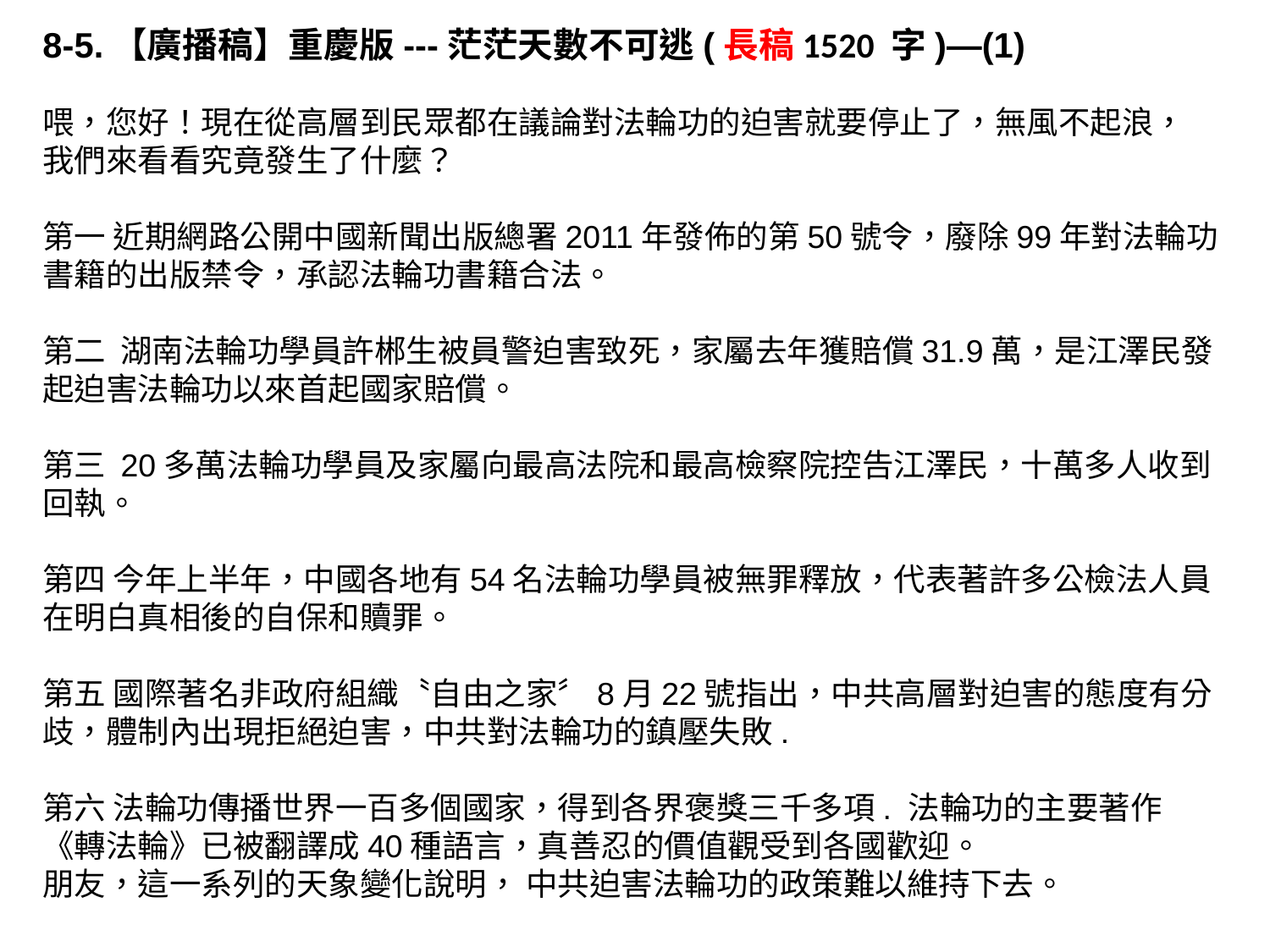

8-5.【廣播稿】重慶版---茫茫天數不可逃(長稿1520 字)—(1)

喂，您好！現在從高層到民眾都在議論對法輪功的迫害就要停止了，無風不起浪，
我們來看看究竟發生了什麼？

第一 近期網路公開中國新聞出版總署2011年發佈的第50號令，廢除99年對法輪功書籍的出版禁令，承認法輪功書籍合法。

第二  湖南法輪功學員許郴生被員警迫害致死，家屬去年獲賠償31.9萬，是江澤民發起迫害法輪功以來首起國家賠償。

第三 20多萬法輪功學員及家屬向最高法院和最高檢察院控告江澤民，十萬多人收到回執。

第四 今年上半年，中國各地有54名法輪功學員被無罪釋放，代表著許多公檢法人員在明白真相後的自保和贖罪。

第五 國際著名非政府組織〝自由之家〞8月22號指出，中共高層對迫害的態度有分歧，體制內出現拒絕迫害，中共對法輪功的鎮壓失敗.

第六 法輪功傳播世界一百多個國家，得到各界褒獎三千多項. 法輪功的主要著作《轉法輪》已被翻譯成40種語言，真善忍的價值觀受到各國歡迎。
朋友，這一系列的天象變化說明， 中共迫害法輪功的政策難以維持下去。